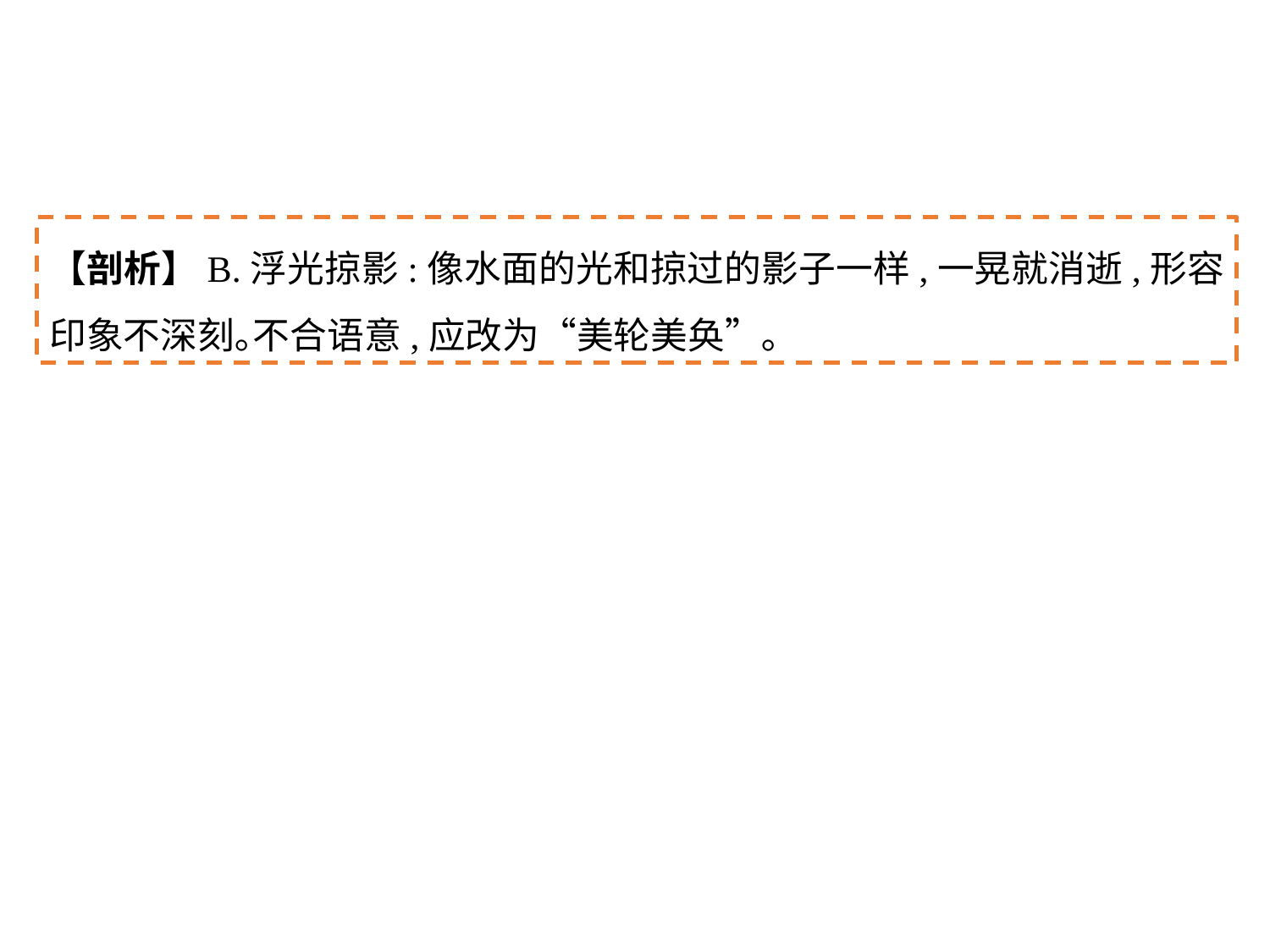

【剖析】B.浮光掠影:像水面的光和掠过的影子一样,一晃就消逝,形容印象不深刻｡不合语意,应改为“美轮美奂”｡